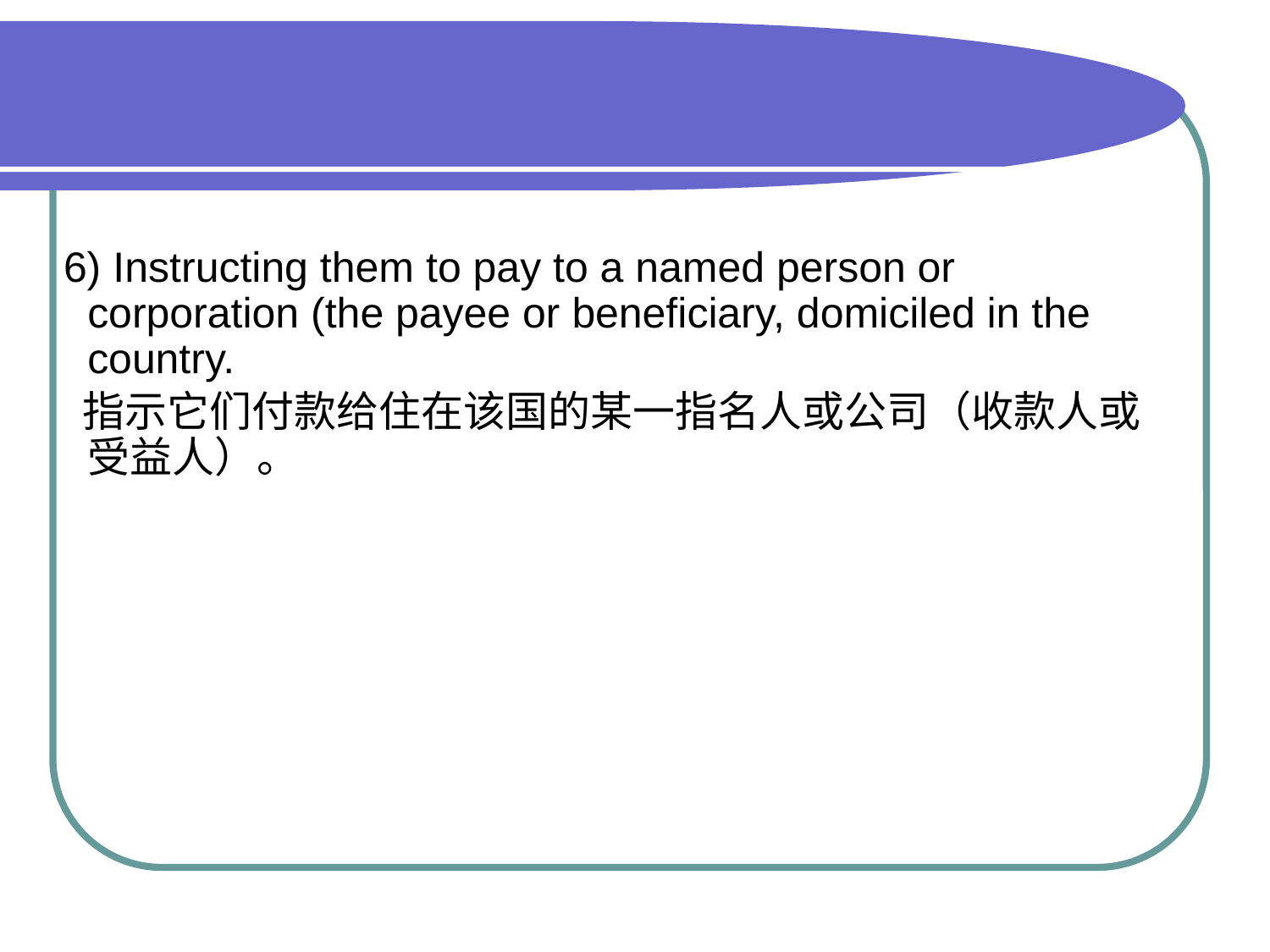

#

  6) Instructing them to pay to a named person or corporation (the payee or beneficiary, domiciled in the country.
　指示它们付款给住在该国的某一指名人或公司（收款人或受益人）。